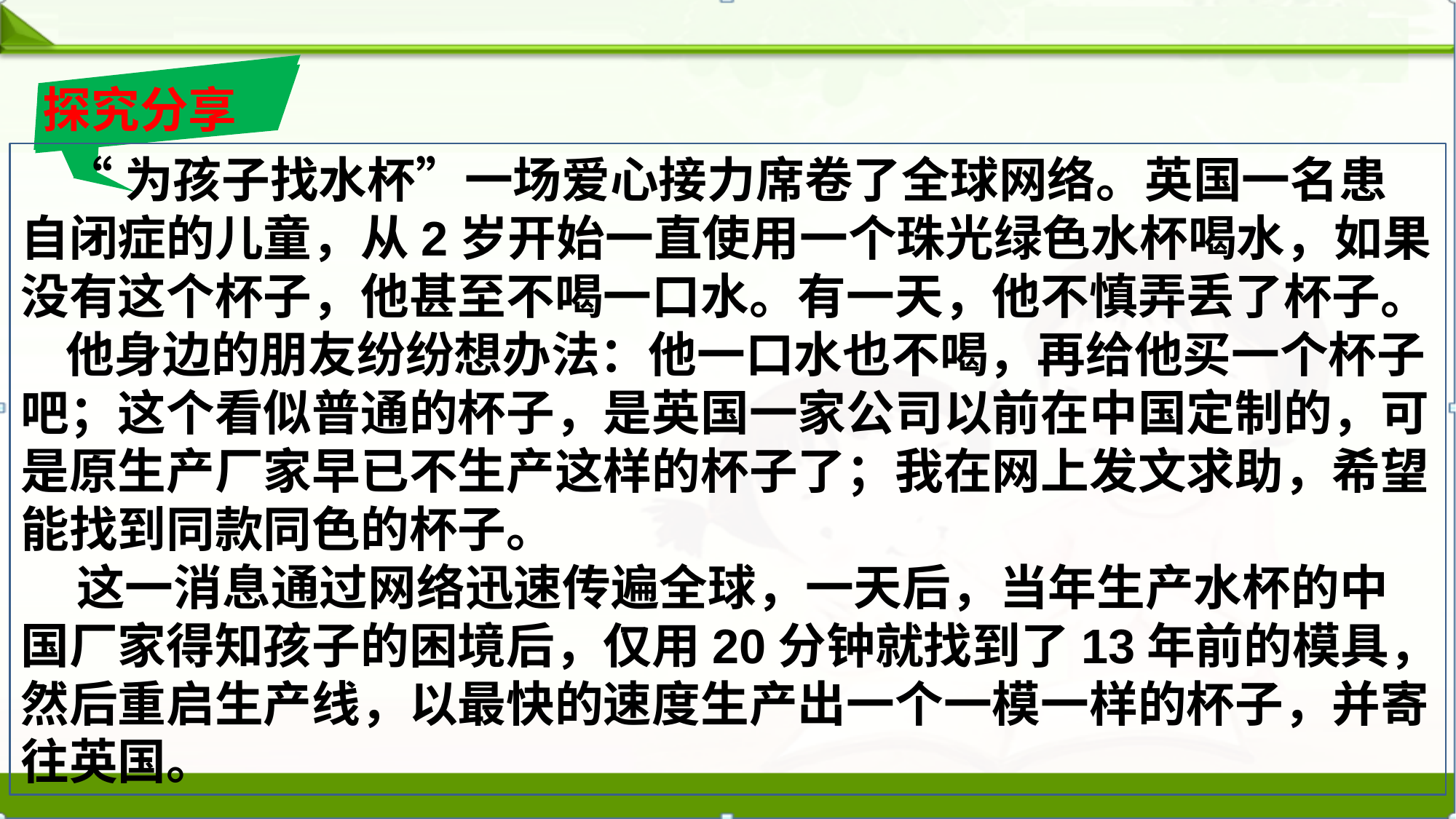

探究分享
    “为孩子找水杯”一场爱心接力席卷了全球网络。英国一名患自闭症的儿童，从2岁开始一直使用一个珠光绿色水杯喝水，如果没有这个杯子，他甚至不喝一口水。有一天，他不慎弄丢了杯子。
   他身边的朋友纷纷想办法：他一口水也不喝，再给他买一个杯子吧；这个看似普通的杯子，是英国一家公司以前在中国定制的，可是原生产厂家早已不生产这样的杯子了；我在网上发文求助，希望能找到同款同色的杯子。
    这一消息通过网络迅速传遍全球，一天后，当年生产水杯的中国厂家得知孩子的困境后，仅用20分钟就找到了13年前的模具，然后重启生产线，以最快的速度生产出一个一模一样的杯子，并寄往英国。